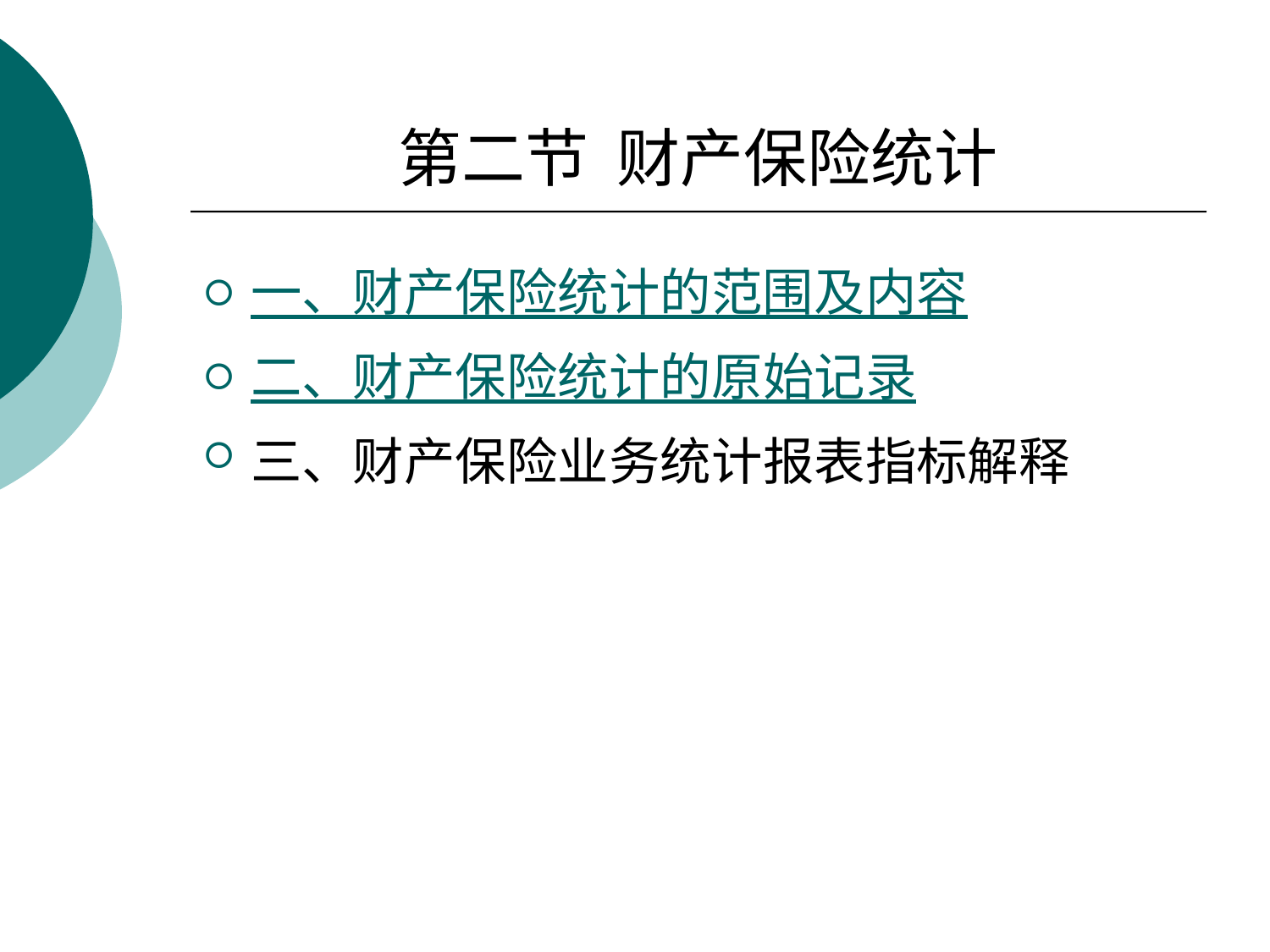

# 第二节  财产保险统计
一、财产保险统计的范围及内容
二、财产保险统计的原始记录
三、财产保险业务统计报表指标解释